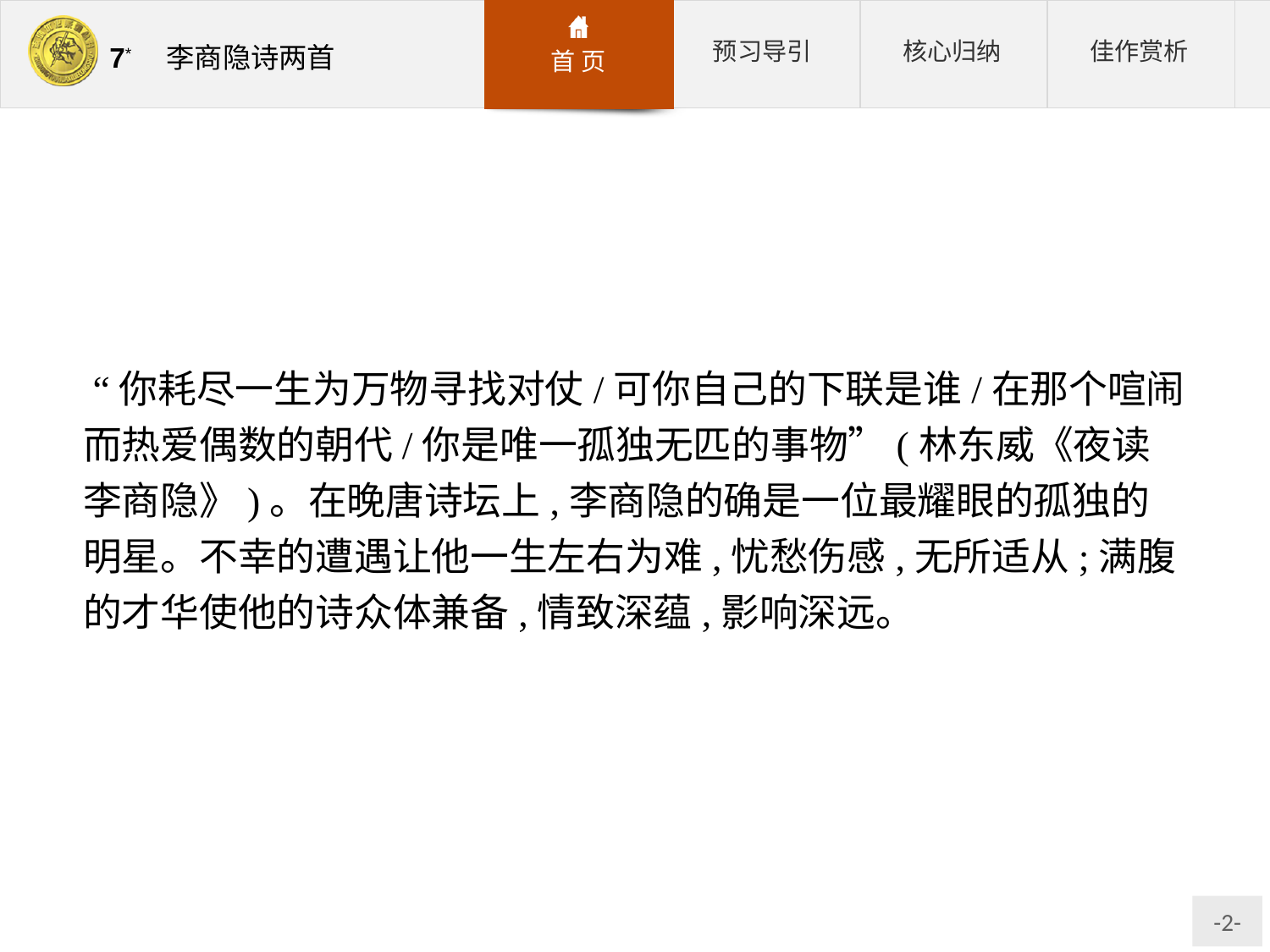

“你耗尽一生为万物寻找对仗/可你自己的下联是谁/在那个喧闹而热爱偶数的朝代/你是唯一孤独无匹的事物”(林东威《夜读李商隐》)。在晚唐诗坛上,李商隐的确是一位最耀眼的孤独的明星。不幸的遭遇让他一生左右为难,忧愁伤感,无所适从;满腹的才华使他的诗众体兼备,情致深蕴,影响深远。